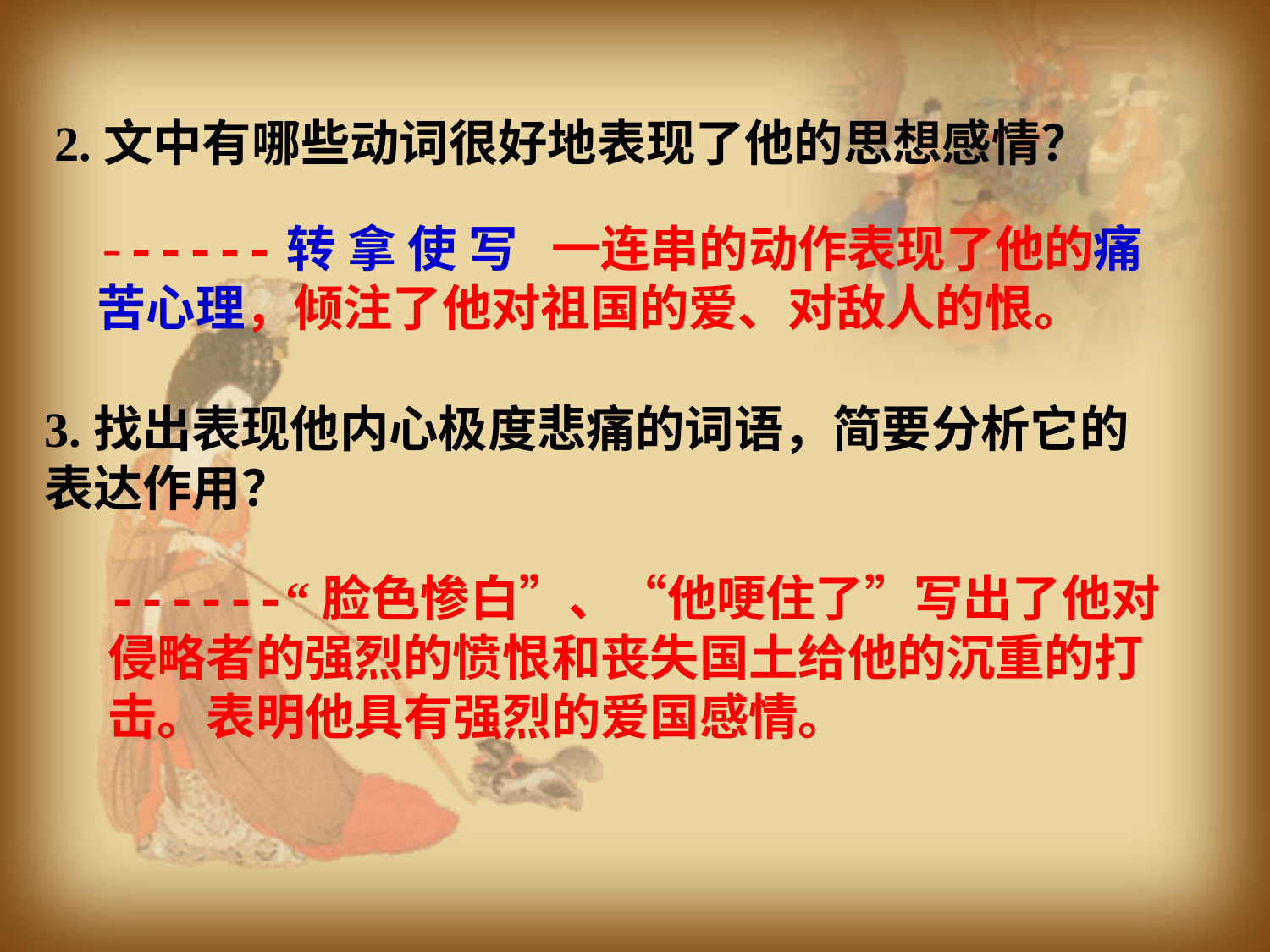

2.文中有哪些动词很好地表现了他的思想感情？
------转 拿 使 写   一连串的动作表现了他的痛苦心理，倾注了他对祖国的爱、对敌人的恨。
3.找出表现他内心极度悲痛的词语，简要分析它的表达作用？
------“脸色惨白”、“他哽住了”写出了他对侵略者的强烈的愤恨和丧失国土给他的沉重的打击。表明他具有强烈的爱国感情。